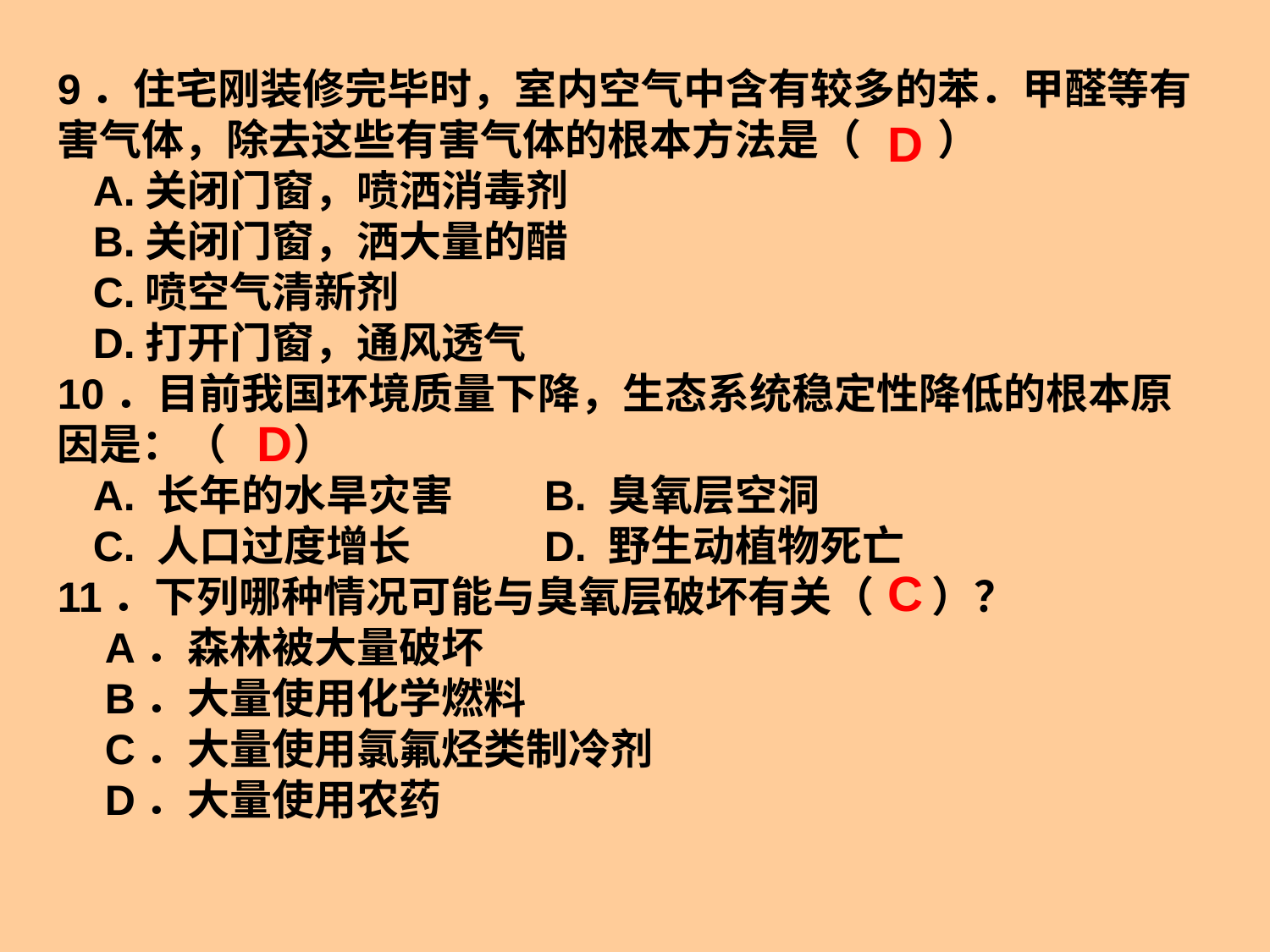

9．住宅刚装修完毕时，室内空气中含有较多的苯．甲醛等有害气体，除去这些有害气体的根本方法是（        ）
   A.关闭门窗，喷洒消毒剂
   B.关闭门窗，洒大量的醋
   C.喷空气清新剂
   D.打开门窗，通风透气
10．目前我国环境质量下降，生态系统稳定性降低的根本原因是：（       ）
   A. 长年的水旱灾害　    B. 臭氧层空洞
   C. 人口过度增长　　    D. 野生动植物死亡
11．下列哪种情况可能与臭氧层破坏有关（      ）？
    A．森林被大量破坏
    B．大量使用化学燃料
    C．大量使用氯氟烃类制冷剂
    D．大量使用农药
D
D
C